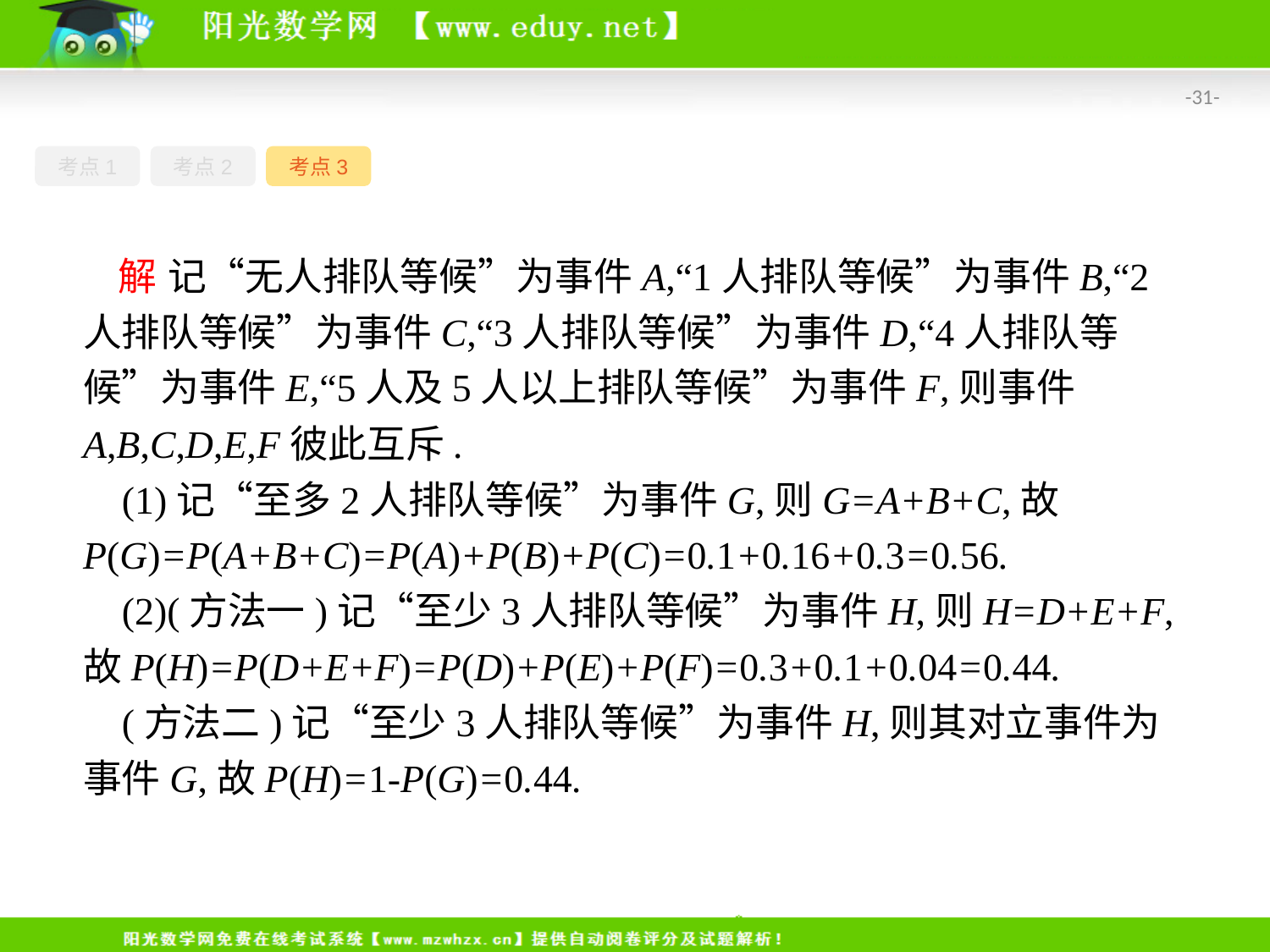

-31-
考点1
考点2
考点3
解 记“无人排队等候”为事件A,“1人排队等候”为事件B,“2人排队等候”为事件C,“3人排队等候”为事件D,“4人排队等候”为事件E,“5人及5人以上排队等候”为事件F,则事件A,B,C,D,E,F彼此互斥.
(1)记“至多2人排队等候”为事件G,则G=A+B+C,故P(G)=P(A+B+C)=P(A)+P(B)+P(C)=0.1+0.16+0.3=0.56.
(2)(方法一)记“至少3人排队等候”为事件H,则H=D+E+F,故P(H)=P(D+E+F)=P(D)+P(E)+P(F)=0.3+0.1+0.04=0.44.
(方法二)记“至少3人排队等候”为事件H,则其对立事件为事件G,故P(H)=1-P(G)=0.44.